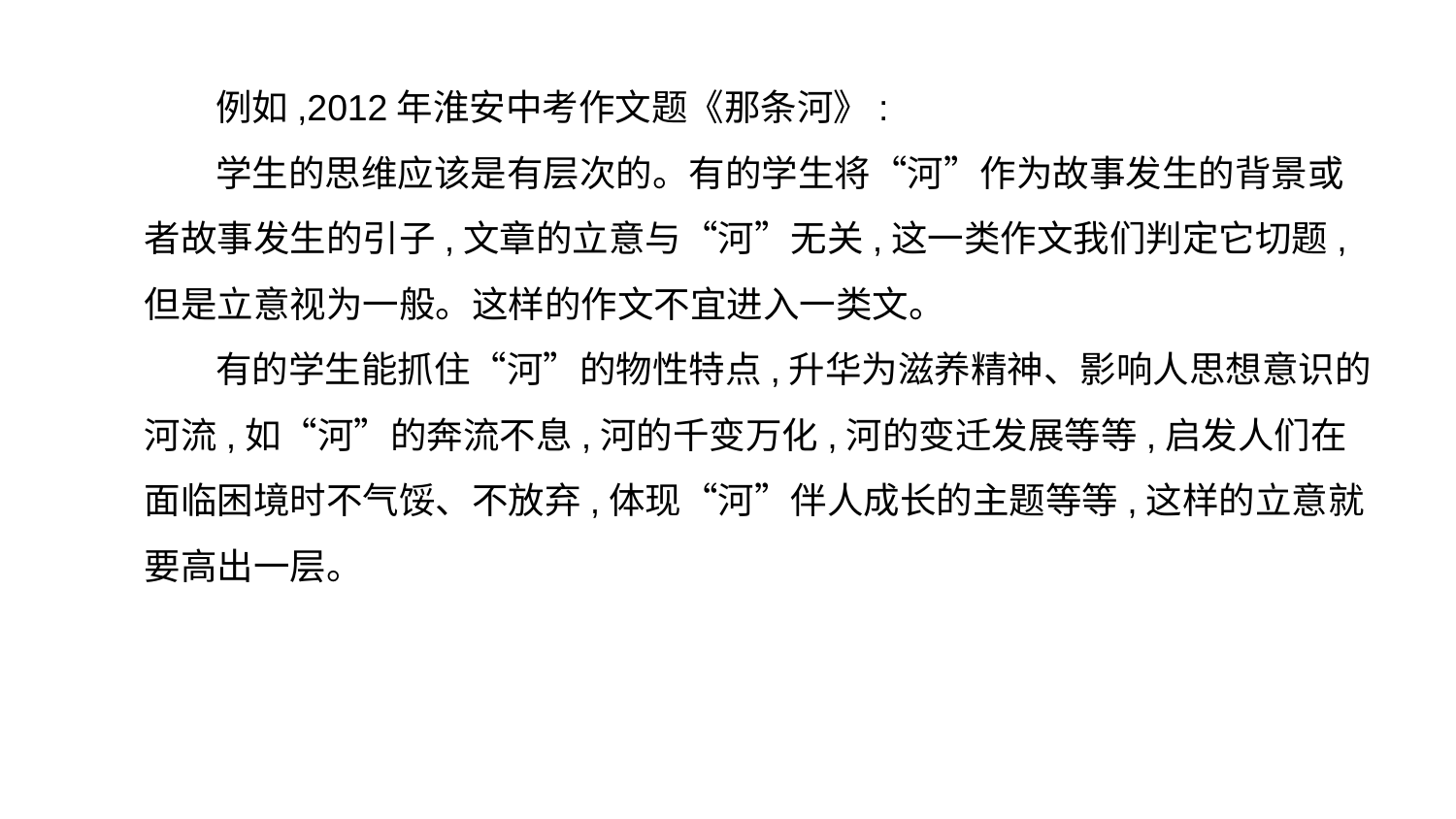

例如,2012年淮安中考作文题《那条河》:
学生的思维应该是有层次的。有的学生将“河”作为故事发生的背景或者故事发生的引子,文章的立意与“河”无关,这一类作文我们判定它切题,但是立意视为一般。这样的作文不宜进入一类文。
有的学生能抓住“河”的物性特点,升华为滋养精神、影响人思想意识的河流,如“河”的奔流不息,河的千变万化,河的变迁发展等等,启发人们在面临困境时不气馁、不放弃,体现“河”伴人成长的主题等等,这样的立意就要高出一层。